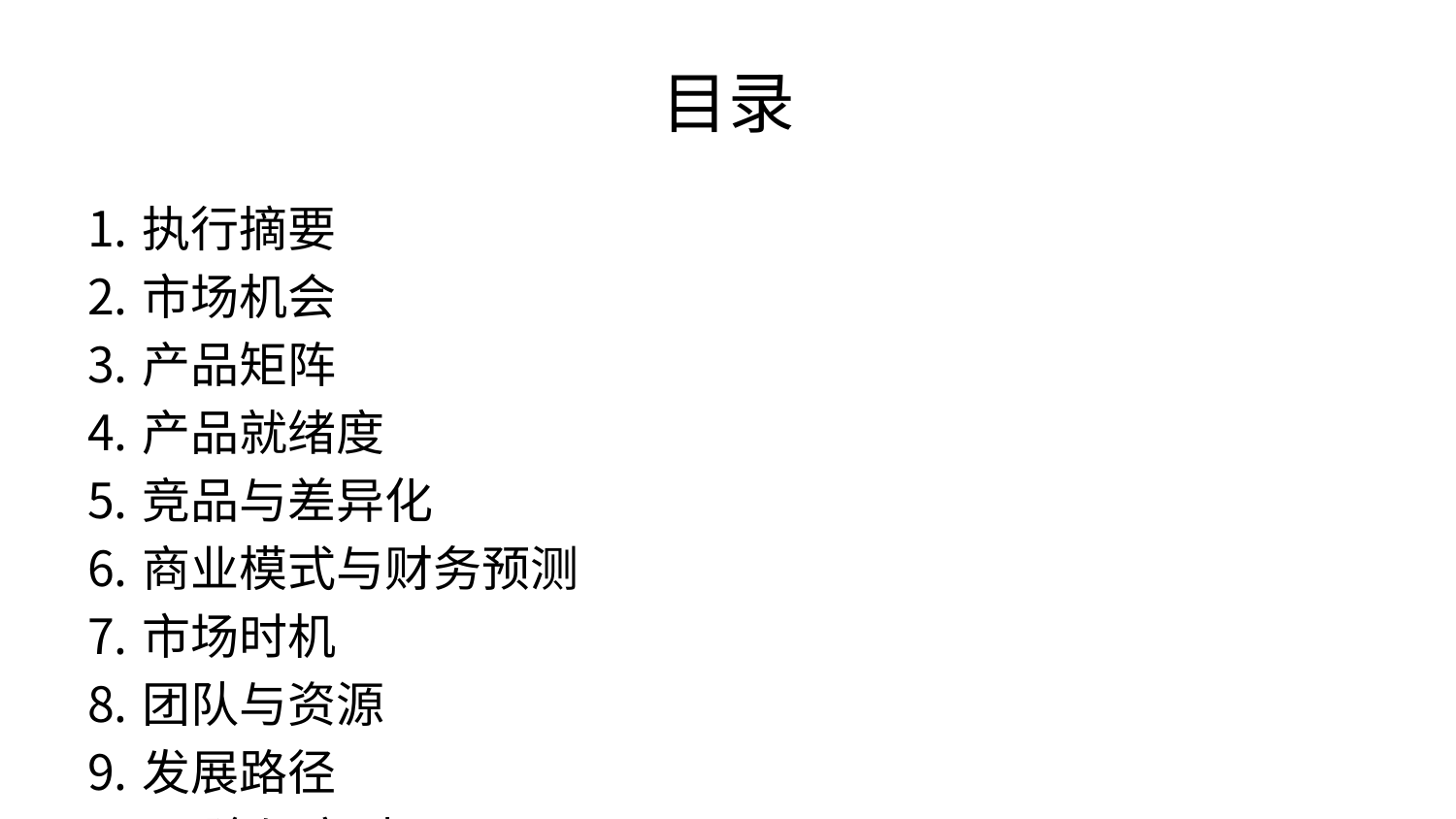

# 目录
执行摘要
市场机会
产品矩阵
产品就绪度
竞品与差异化
商业模式与财务预测
市场时机
团队与资源
发展路径
风险与应对
合作诉求